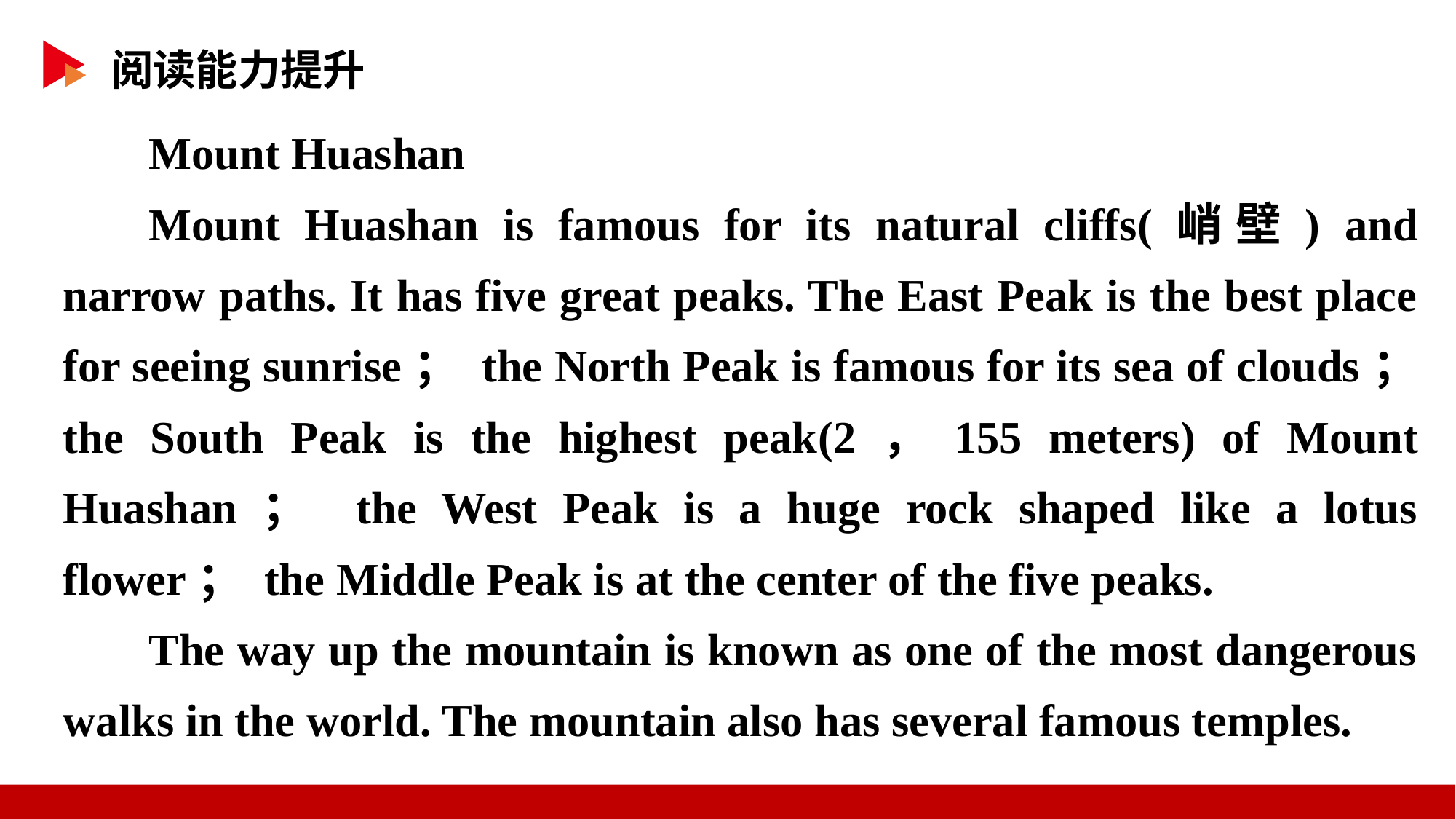

Mount Huashan
Mount Huashan is famous for its natural cliffs(峭壁) and narrow paths. It has five great peaks. The East Peak is the best place for seeing sunrise； the North Peak is famous for its sea of clouds； the South Peak is the highest peak(2，155 meters) of Mount Huashan； the West Peak is a huge rock shaped like a lotus flower； the Middle Peak is at the center of the five peaks.
The way up the mountain is known as one of the most dangerous walks in the world. The mountain also has several famous temples.